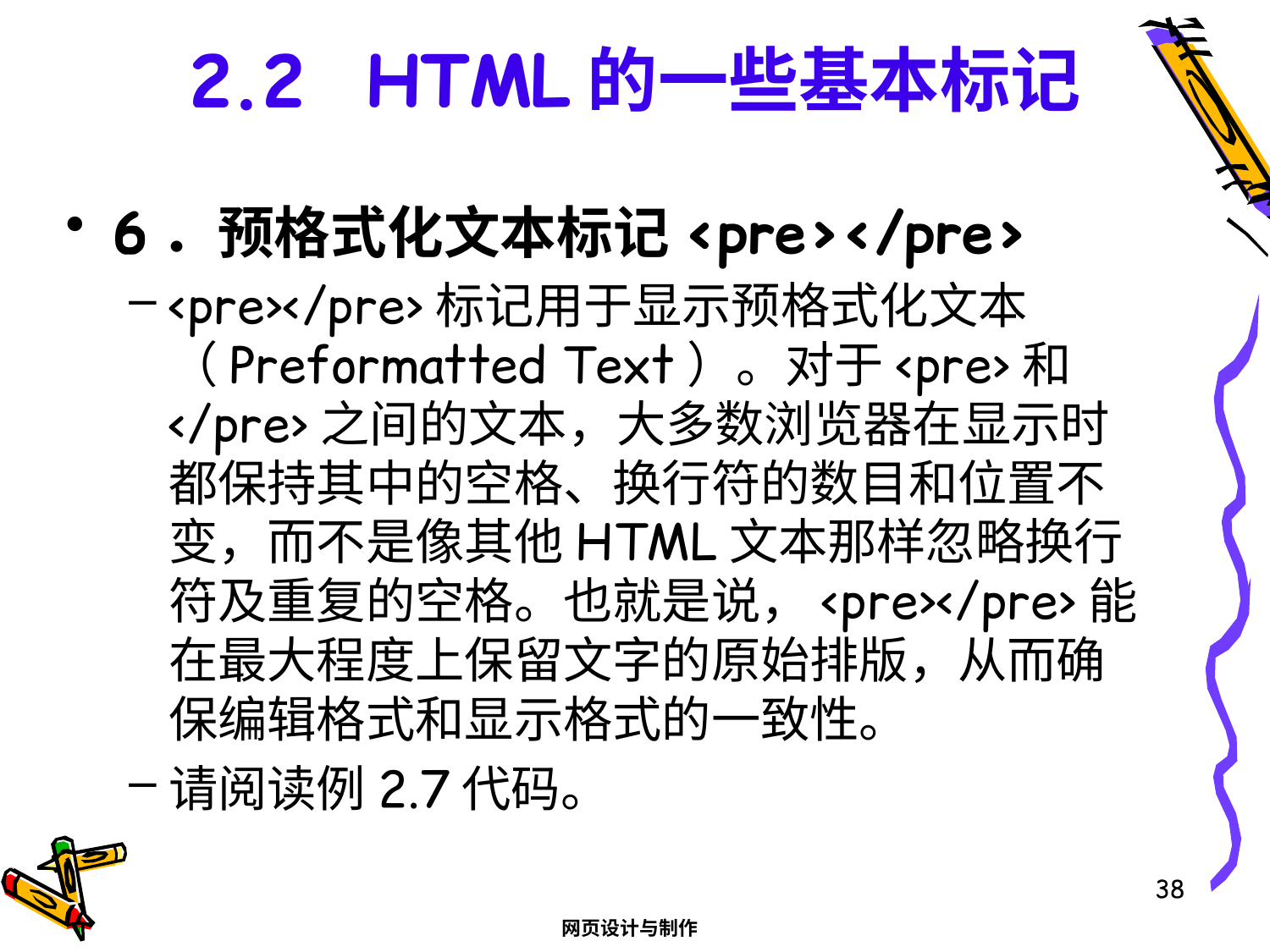

# 2.2  HTML的一些基本标记
6．预格式化文本标记<pre></pre>
<pre></pre>标记用于显示预格式化文本（Preformatted Text）。对于<pre>和</pre>之间的文本，大多数浏览器在显示时都保持其中的空格、换行符的数目和位置不变，而不是像其他HTML文本那样忽略换行符及重复的空格。也就是说，<pre></pre>能在最大程度上保留文字的原始排版，从而确保编辑格式和显示格式的一致性。
请阅读例2.7代码。

38
网页设计与制作